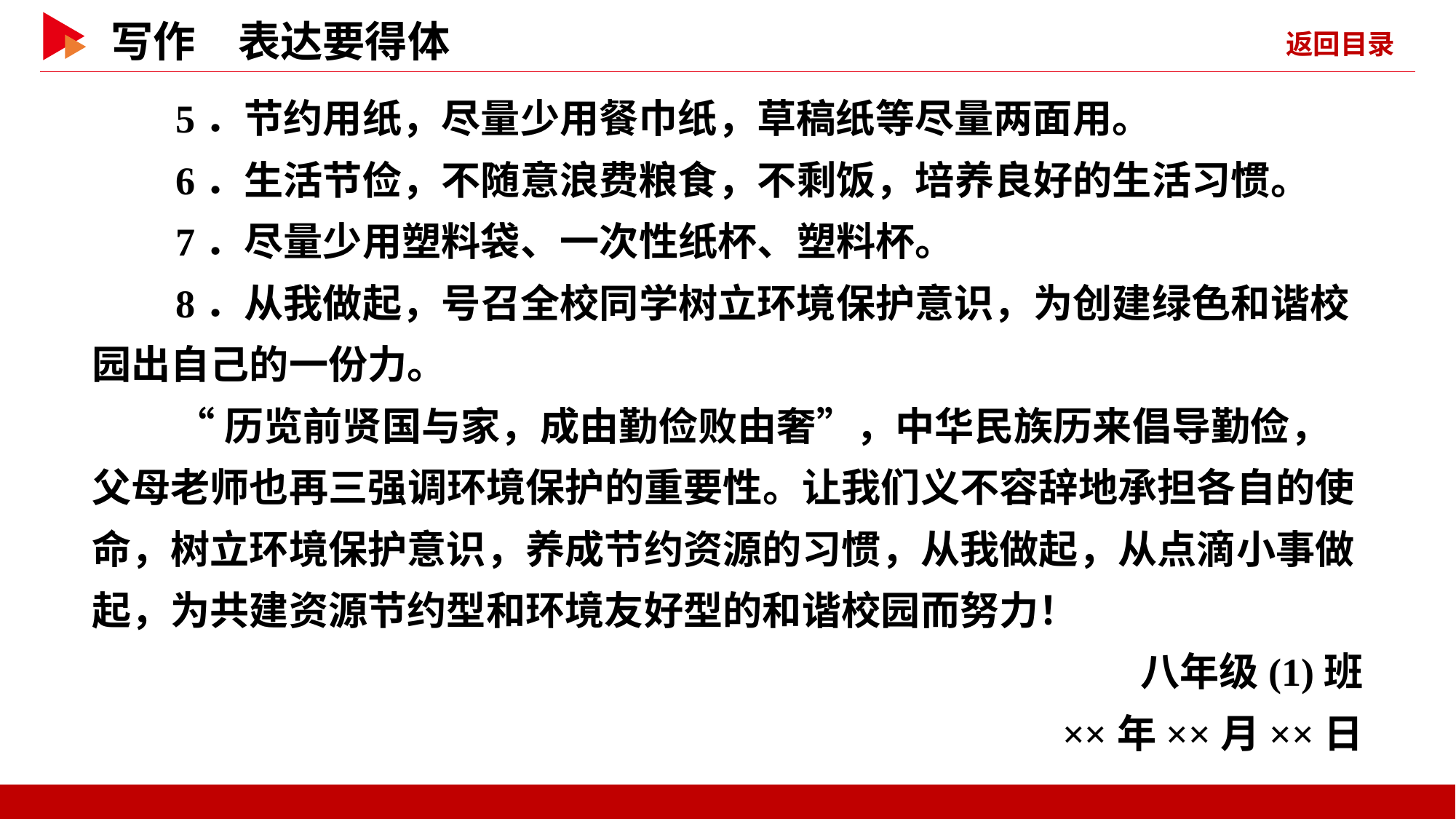

5．节约用纸，尽量少用餐巾纸，草稿纸等尽量两面用。
6．生活节俭，不随意浪费粮食，不剩饭，培养良好的生活习惯。
7．尽量少用塑料袋、一次性纸杯、塑料杯。
8．从我做起，号召全校同学树立环境保护意识，为创建绿色和谐校园出自己的一份力。
“历览前贤国与家，成由勤俭败由奢”，中华民族历来倡导勤俭，父母老师也再三强调环境保护的重要性。让我们义不容辞地承担各自的使命，树立环境保护意识，养成节约资源的习惯，从我做起，从点滴小事做起，为共建资源节约型和环境友好型的和谐校园而努力！
八年级(1)班
××年××月××日